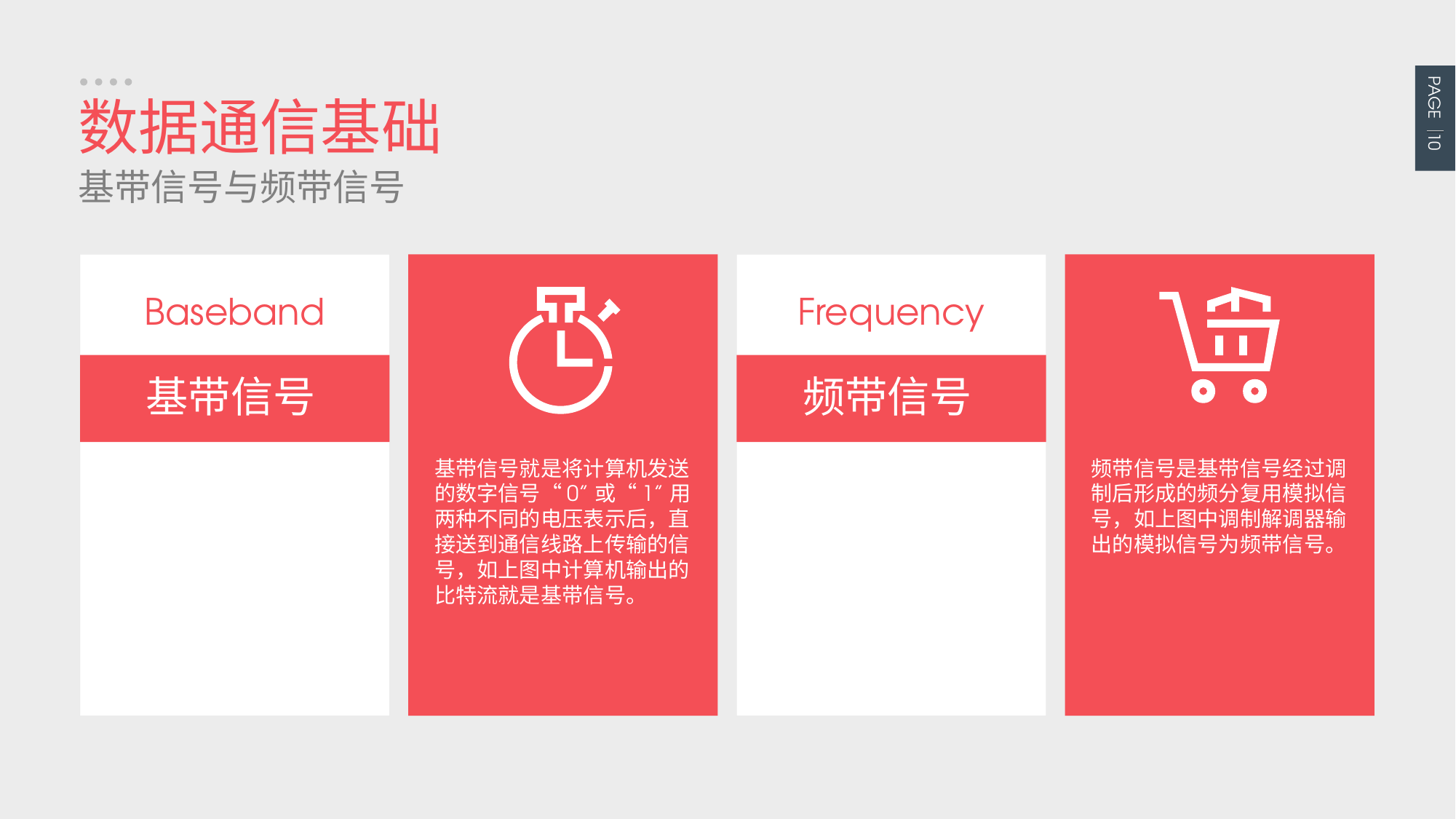

PAGE   10
数据通信基础
基带信号与频带信号

Baseband

基带信号

基带信号就是将计算机发送的数字信号“0”或“1”用两种不同的电压表示后，直接送到通信线路上传输的信号，如上图中计算机输出的比特流就是基带信号。

Frequency

频带信号

频带信号是基带信号经过调制后形成的频分复用模拟信号，如上图中调制解调器输出的模拟信号为频带信号。